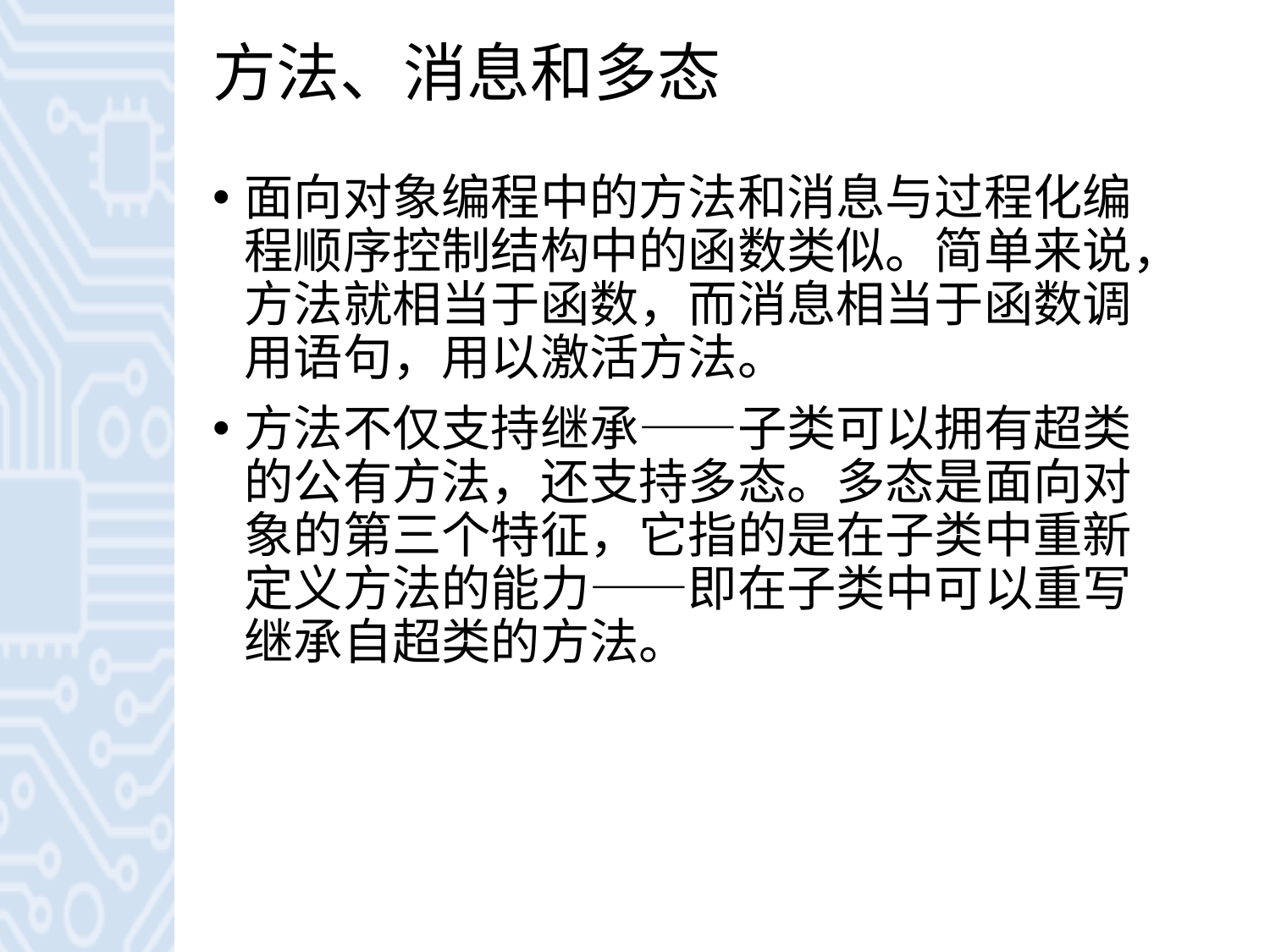

# 方法、消息和多态
面向对象编程中的方法和消息与过程化编程顺序控制结构中的函数类似。简单来说，方法就相当于函数，而消息相当于函数调用语句，用以激活方法。
方法不仅支持继承——子类可以拥有超类的公有方法，还支持多态。多态是面向对象的第三个特征，它指的是在子类中重新定义方法的能力——即在子类中可以重写继承自超类的方法。